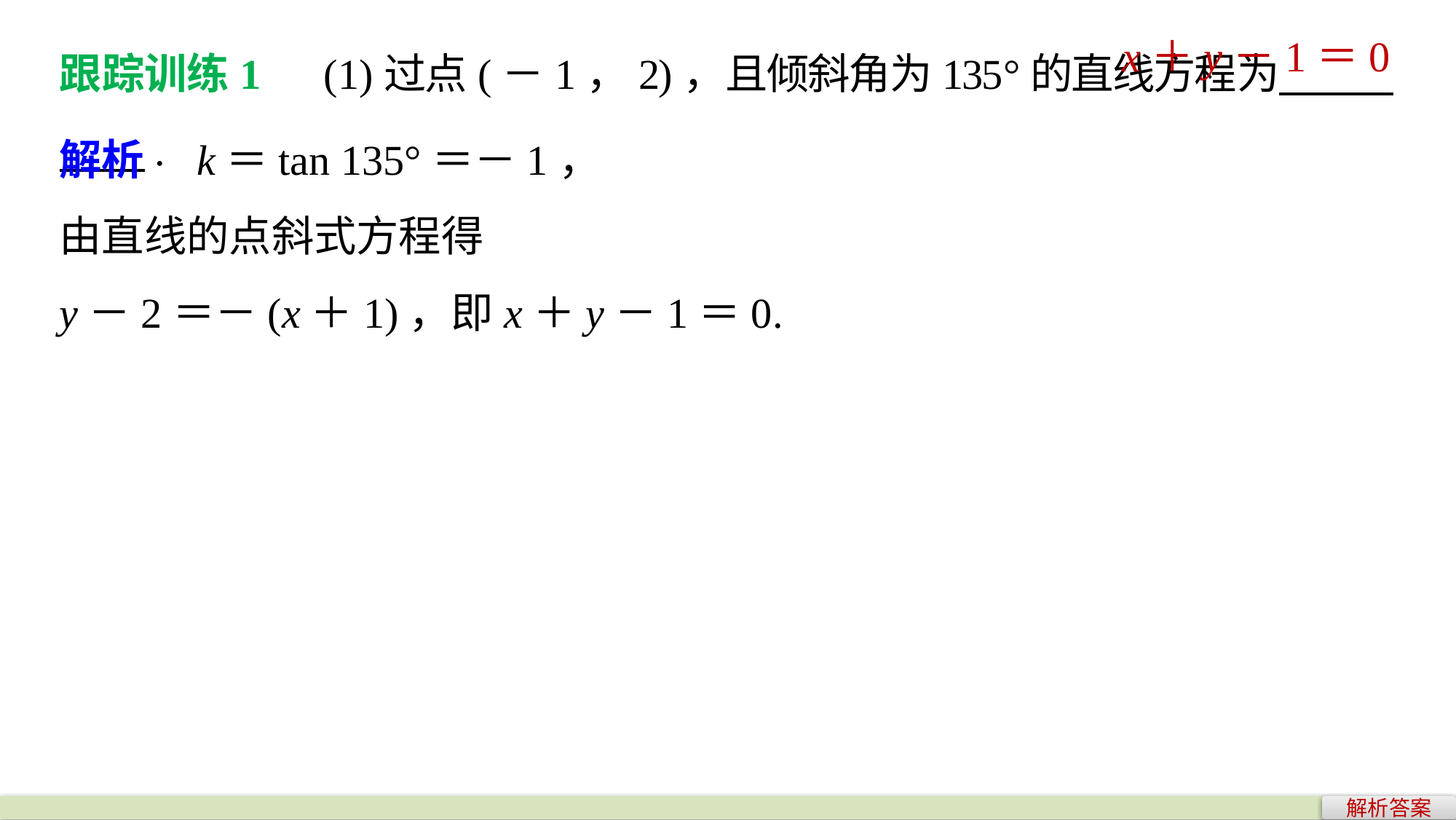

跟踪训练1　(1)过点(－1，2)，且倾斜角为135°的直线方程为                      .
x＋y－1＝0
解析　k＝tan 135°＝－1，
由直线的点斜式方程得
y－2＝－(x＋1)，即x＋y－1＝0.
解析答案